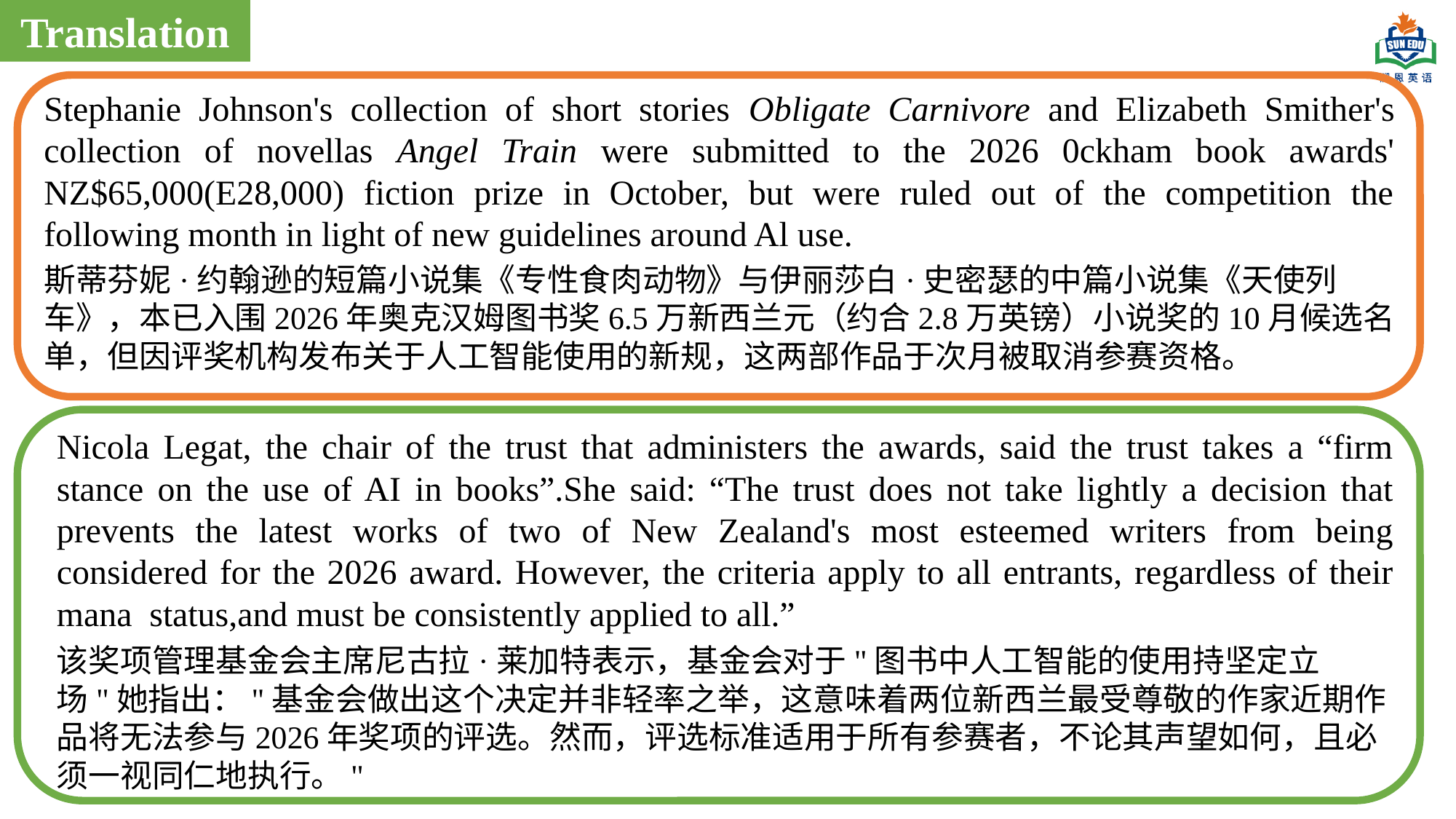

Translation

Stephanie Johnson's collection of short stories Obligate Carnivore and Elizabeth Smither's collection of novellas Angel Train were submitted to the 2026 0ckham book awards' NZ$65,000(E28,000) fiction prize in October, but were ruled out of the competition the following month in light of new guidelines around Al use.
斯蒂芬妮·约翰逊的短篇小说集《专性食肉动物》与伊丽莎白·史密瑟的中篇小说集《天使列车》，本已入围2026年奥克汉姆图书奖6.5万新西兰元（约合2.8万英镑）小说奖的10月候选名单，但因评奖机构发布关于人工智能使用的新规，这两部作品于次月被取消参赛资格。

Nicola Legat, the chair of the trust that administers the awards, said the trust takes a “firm stance on the use of AI in books”.She said: “The trust does not take lightly a decision that prevents the latest works of two of New Zealand's most esteemed writers from being considered for the 2026 award. However, the criteria apply to all entrants, regardless of their mana  status,and must be consistently applied to all.”
该奖项管理基金会主席尼古拉·莱加特表示，基金会对于"图书中人工智能的使用持坚定立场"她指出："基金会做出这个决定并非轻率之举，这意味着两位新西兰最受尊敬的作家近期作品将无法参与2026年奖项的评选。然而，评选标准适用于所有参赛者，不论其声望如何，且必须一视同仁地执行。"